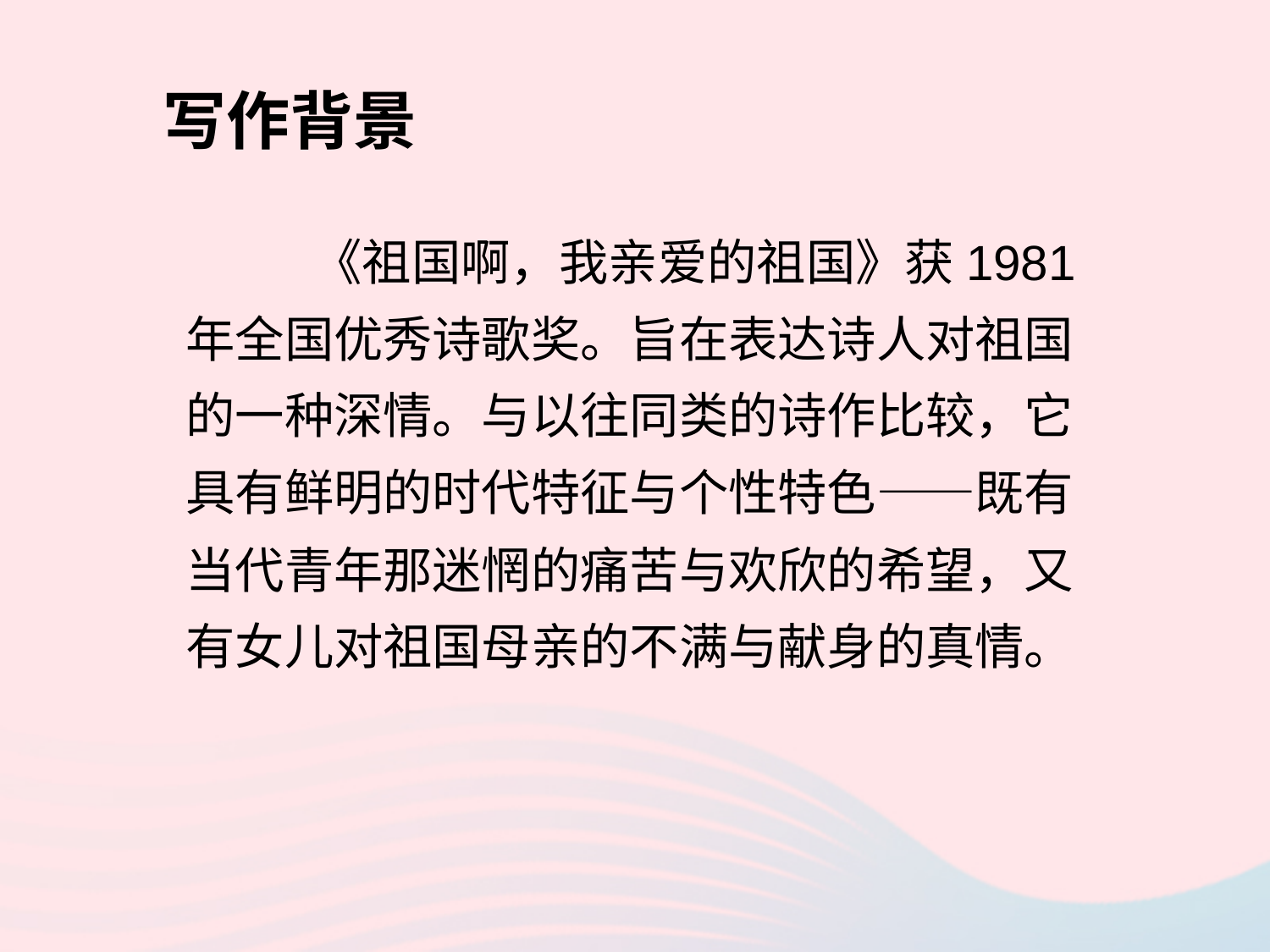

写作背景
	《祖国啊，我亲爱的祖国》获1981年全国优秀诗歌奖。旨在表达诗人对祖国的一种深情。与以往同类的诗作比较，它具有鲜明的时代特征与个性特色——既有当代青年那迷惘的痛苦与欢欣的希望，又有女儿对祖国母亲的不满与献身的真情。